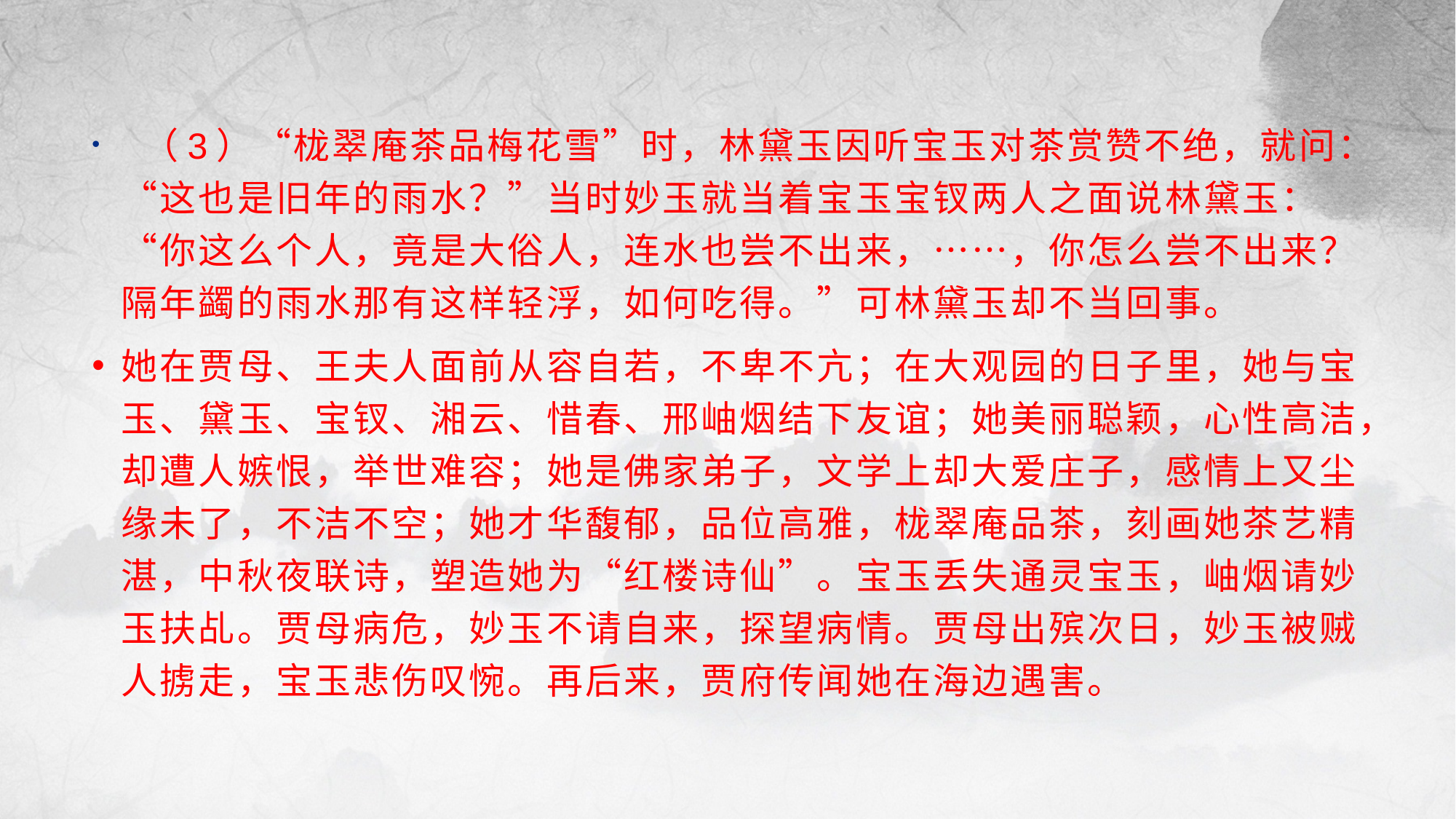

（3）“栊翠庵茶品梅花雪”时，林黛玉因听宝玉对茶赏赞不绝，就问：“这也是旧年的雨水？”当时妙玉就当着宝玉宝钗两人之面说林黛玉：“你这么个人，竟是大俗人，连水也尝不出来，……，你怎么尝不出来？隔年蠲的雨水那有这样轻浮，如何吃得。”可林黛玉却不当回事。
她在贾母、王夫人面前从容自若，不卑不亢；在大观园的日子里，她与宝玉、黛玉、宝钗、湘云、惜春、邢岫烟结下友谊；她美丽聪颖，心性高洁，却遭人嫉恨，举世难容；她是佛家弟子，文学上却大爱庄子，感情上又尘缘未了，不洁不空；她才华馥郁，品位高雅，栊翠庵品茶，刻画她茶艺精湛，中秋夜联诗，塑造她为“红楼诗仙”。宝玉丢失通灵宝玉，岫烟请妙玉扶乩。贾母病危，妙玉不请自来，探望病情。贾母出殡次日，妙玉被贼人掳走，宝玉悲伤叹惋。再后来，贾府传闻她在海边遇害。